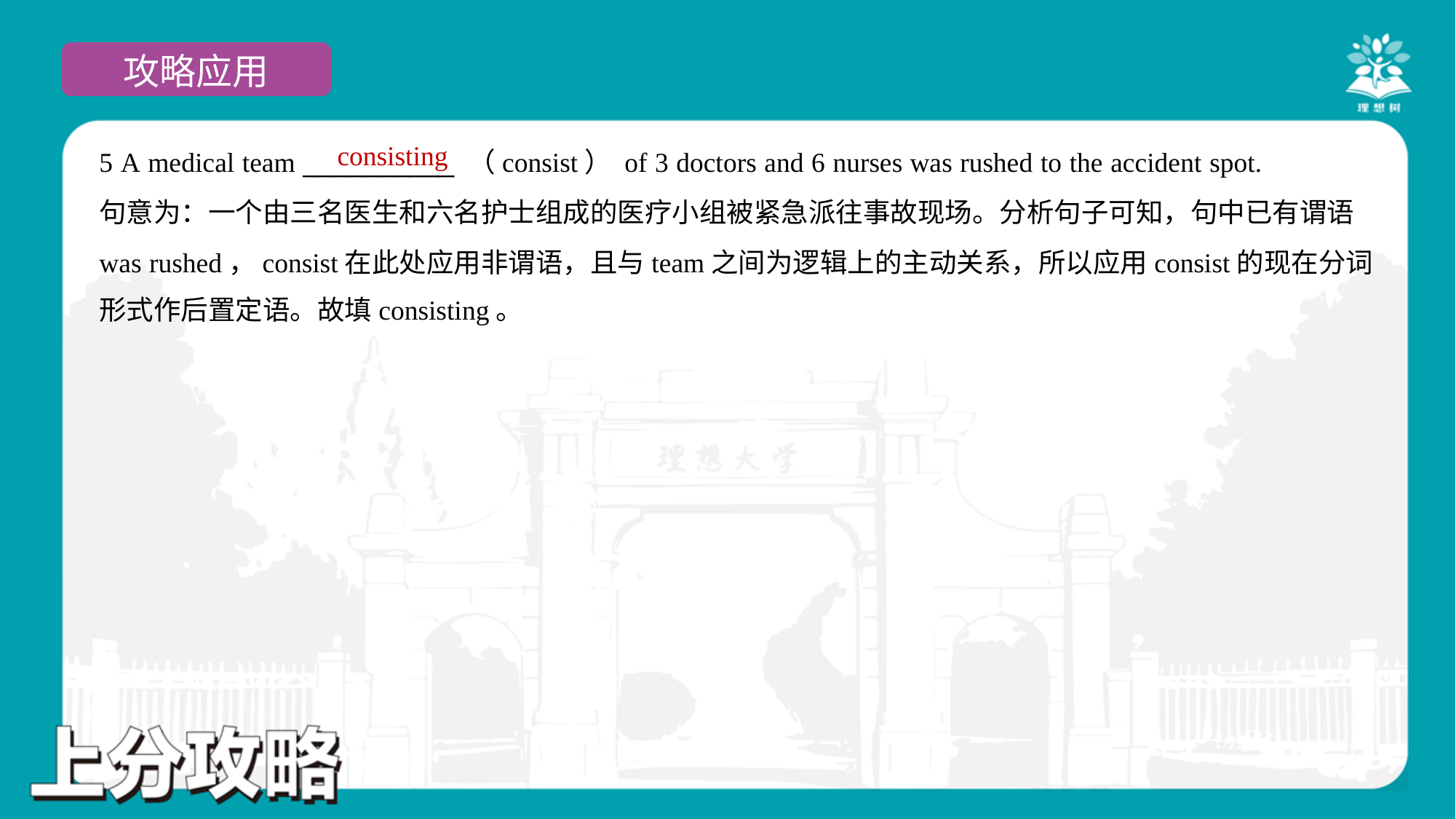

consisting
5 A medical team __________ （consist） of 3 doctors and 6 nurses was rushed to the accident spot.
句意为：一个由三名医生和六名护士组成的医疗小组被紧急派往事故现场。分析句子可知，句中已有谓语
was rushed，consist在此处应用非谓语，且与team之间为逻辑上的主动关系，所以应用consist的现在分词
形式作后置定语。故填consisting。